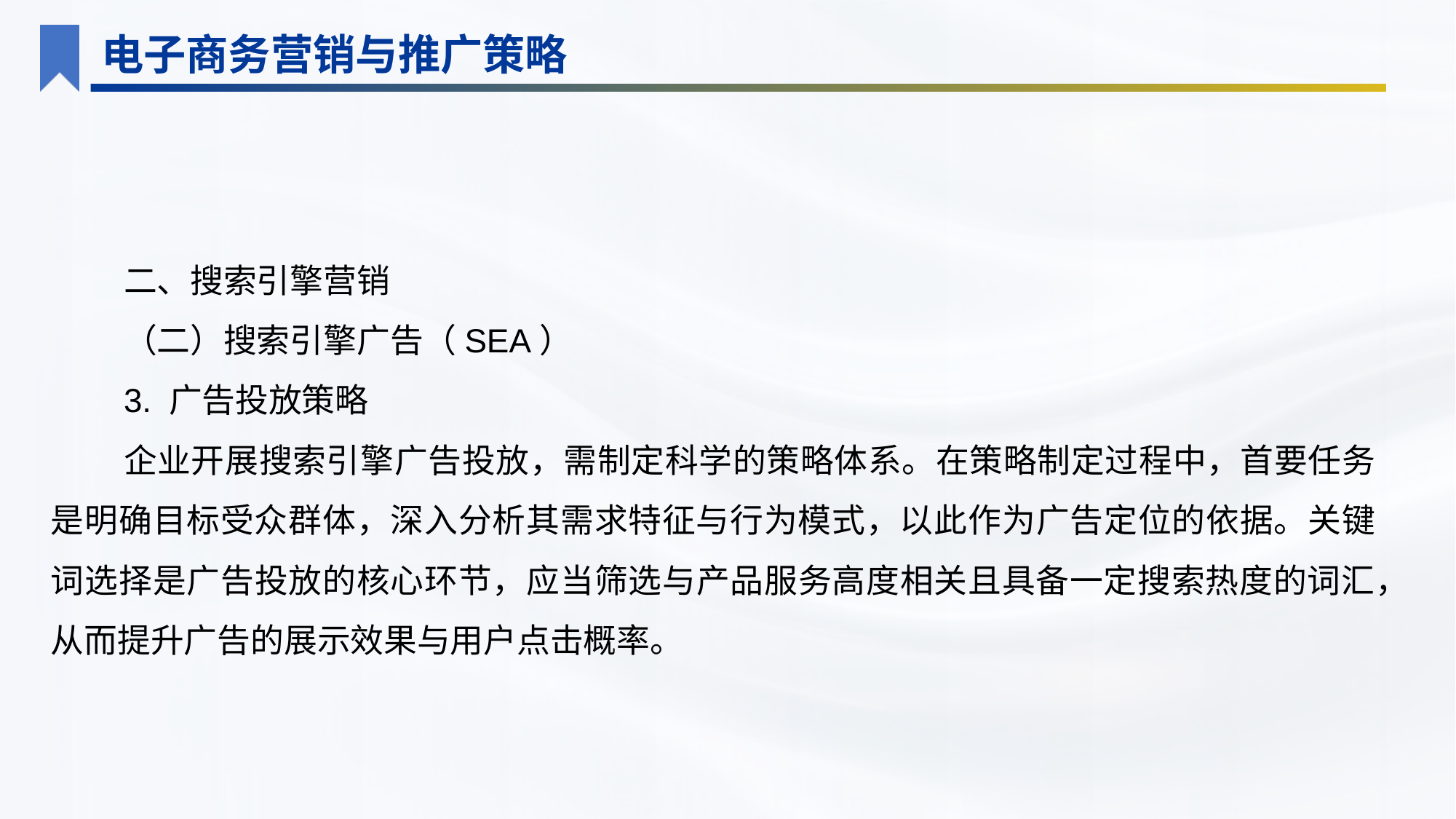

电子商务营销与推广策略
二、搜索引擎营销
（二）搜索引擎广告（SEA）
3. 广告投放策略
企业开展搜索引擎广告投放，需制定科学的策略体系。在策略制定过程中，首要任务是明确目标受众群体，深入分析其需求特征与行为模式，以此作为广告定位的依据。关键词选择是广告投放的核心环节，应当筛选与产品服务高度相关且具备一定搜索热度的词汇，从而提升广告的展示效果与用户点击概率。